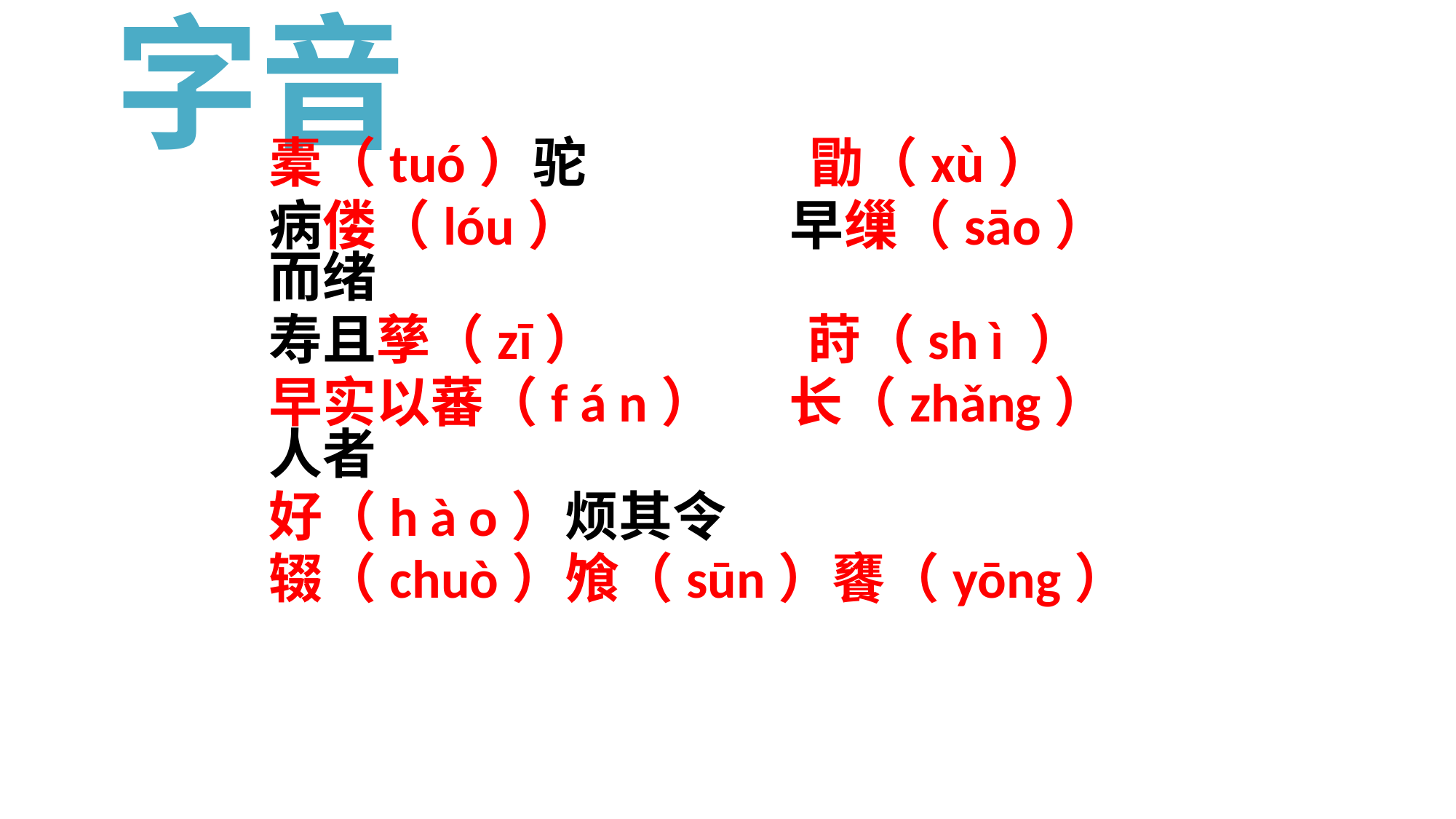

# 字音
橐（tuó）驼               勖（xù）
病偻（lóu）              早缫（sāo）而绪
寿且孳（zī）              莳（sh ì ）
早实以蕃（f á n）     长（zhǎng）人者
好（h à o）烦其令
辍（chuò）飧（sūn）饔（yōng）